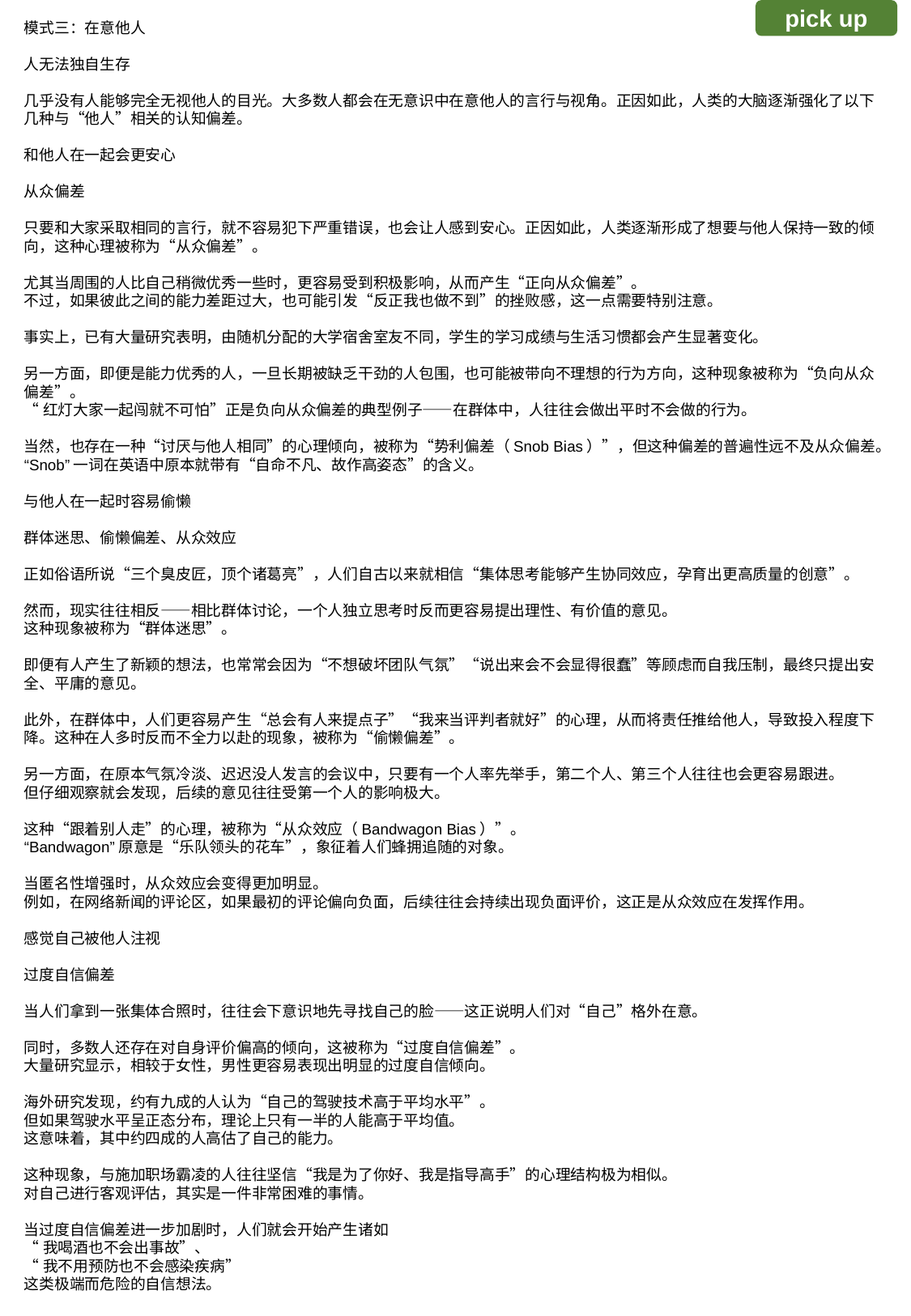

pick up
模式三：在意他人

人无法独自生存

几乎没有人能够完全无视他人的目光。大多数人都会在无意识中在意他人的言行与视角。正因如此，人类的大脑逐渐强化了以下几种与“他人”相关的认知偏差。

和他人在一起会更安心

从众偏差

只要和大家采取相同的言行，就不容易犯下严重错误，也会让人感到安心。正因如此，人类逐渐形成了想要与他人保持一致的倾向，这种心理被称为“从众偏差”。

尤其当周围的人比自己稍微优秀一些时，更容易受到积极影响，从而产生“正向从众偏差”。
不过，如果彼此之间的能力差距过大，也可能引发“反正我也做不到”的挫败感，这一点需要特别注意。

事实上，已有大量研究表明，由随机分配的大学宿舍室友不同，学生的学习成绩与生活习惯都会产生显著变化。

另一方面，即便是能力优秀的人，一旦长期被缺乏干劲的人包围，也可能被带向不理想的行为方向，这种现象被称为“负向从众偏差”。
“红灯大家一起闯就不可怕”正是负向从众偏差的典型例子——在群体中，人往往会做出平时不会做的行为。

当然，也存在一种“讨厌与他人相同”的心理倾向，被称为“势利偏差（Snob Bias）”，但这种偏差的普遍性远不及从众偏差。
“Snob”一词在英语中原本就带有“自命不凡、故作高姿态”的含义。

与他人在一起时容易偷懒

群体迷思、偷懒偏差、从众效应

正如俗语所说“三个臭皮匠，顶个诸葛亮”，人们自古以来就相信“集体思考能够产生协同效应，孕育出更高质量的创意”。

然而，现实往往相反——相比群体讨论，一个人独立思考时反而更容易提出理性、有价值的意见。
这种现象被称为“群体迷思”。

即便有人产生了新颖的想法，也常常会因为“不想破坏团队气氛”“说出来会不会显得很蠢”等顾虑而自我压制，最终只提出安全、平庸的意见。

此外，在群体中，人们更容易产生“总会有人来提点子”“我来当评判者就好”的心理，从而将责任推给他人，导致投入程度下降。这种在人多时反而不全力以赴的现象，被称为“偷懒偏差”。

另一方面，在原本气氛冷淡、迟迟没人发言的会议中，只要有一个人率先举手，第二个人、第三个人往往也会更容易跟进。
但仔细观察就会发现，后续的意见往往受第一个人的影响极大。

这种“跟着别人走”的心理，被称为“从众效应（Bandwagon Bias）”。
“Bandwagon”原意是“乐队领头的花车”，象征着人们蜂拥追随的对象。

当匿名性增强时，从众效应会变得更加明显。
例如，在网络新闻的评论区，如果最初的评论偏向负面，后续往往会持续出现负面评价，这正是从众效应在发挥作用。

感觉自己被他人注视

过度自信偏差

当人们拿到一张集体合照时，往往会下意识地先寻找自己的脸——这正说明人们对“自己”格外在意。

同时，多数人还存在对自身评价偏高的倾向，这被称为“过度自信偏差”。
大量研究显示，相较于女性，男性更容易表现出明显的过度自信倾向。

海外研究发现，约有九成的人认为“自己的驾驶技术高于平均水平”。
但如果驾驶水平呈正态分布，理论上只有一半的人能高于平均值。
这意味着，其中约四成的人高估了自己的能力。

这种现象，与施加职场霸凌的人往往坚信“我是为了你好、我是指导高手”的心理结构极为相似。
对自己进行客观评估，其实是一件非常困难的事情。

当过度自信偏差进一步加剧时，人们就会开始产生诸如
“我喝酒也不会出事故”、
“我不用预防也不会感染疾病”
这类极端而危险的自信想法。